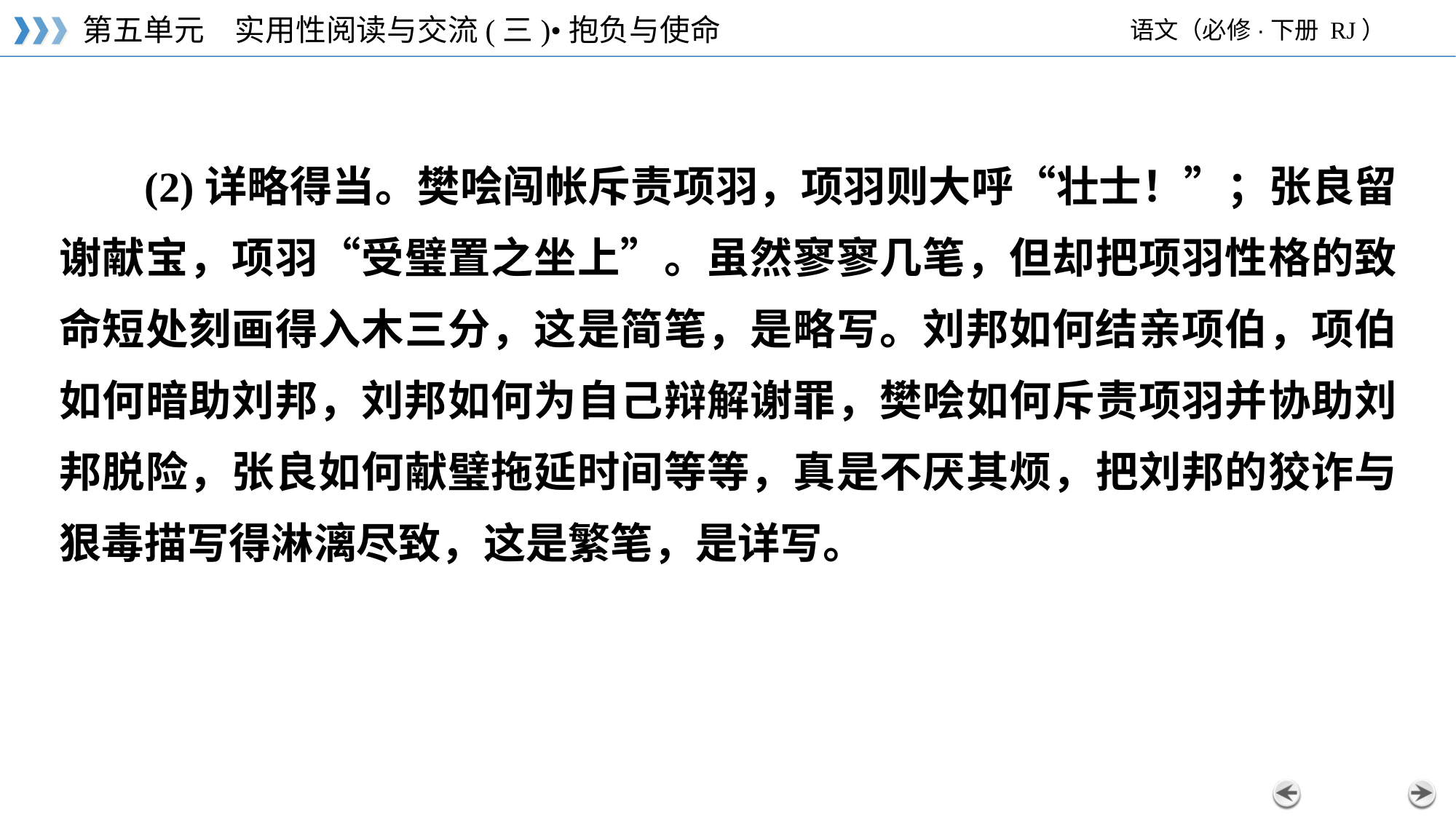

(2)详略得当。樊哙闯帐斥责项羽，项羽则大呼“壮士！”；张良留谢献宝，项羽“受璧置之坐上”。虽然寥寥几笔，但却把项羽性格的致命短处刻画得入木三分，这是简笔，是略写。刘邦如何结亲项伯，项伯如何暗助刘邦，刘邦如何为自己辩解谢罪，樊哙如何斥责项羽并协助刘邦脱险，张良如何献璧拖延时间等等，真是不厌其烦，把刘邦的狡诈与狠毒描写得淋漓尽致，这是繁笔，是详写。